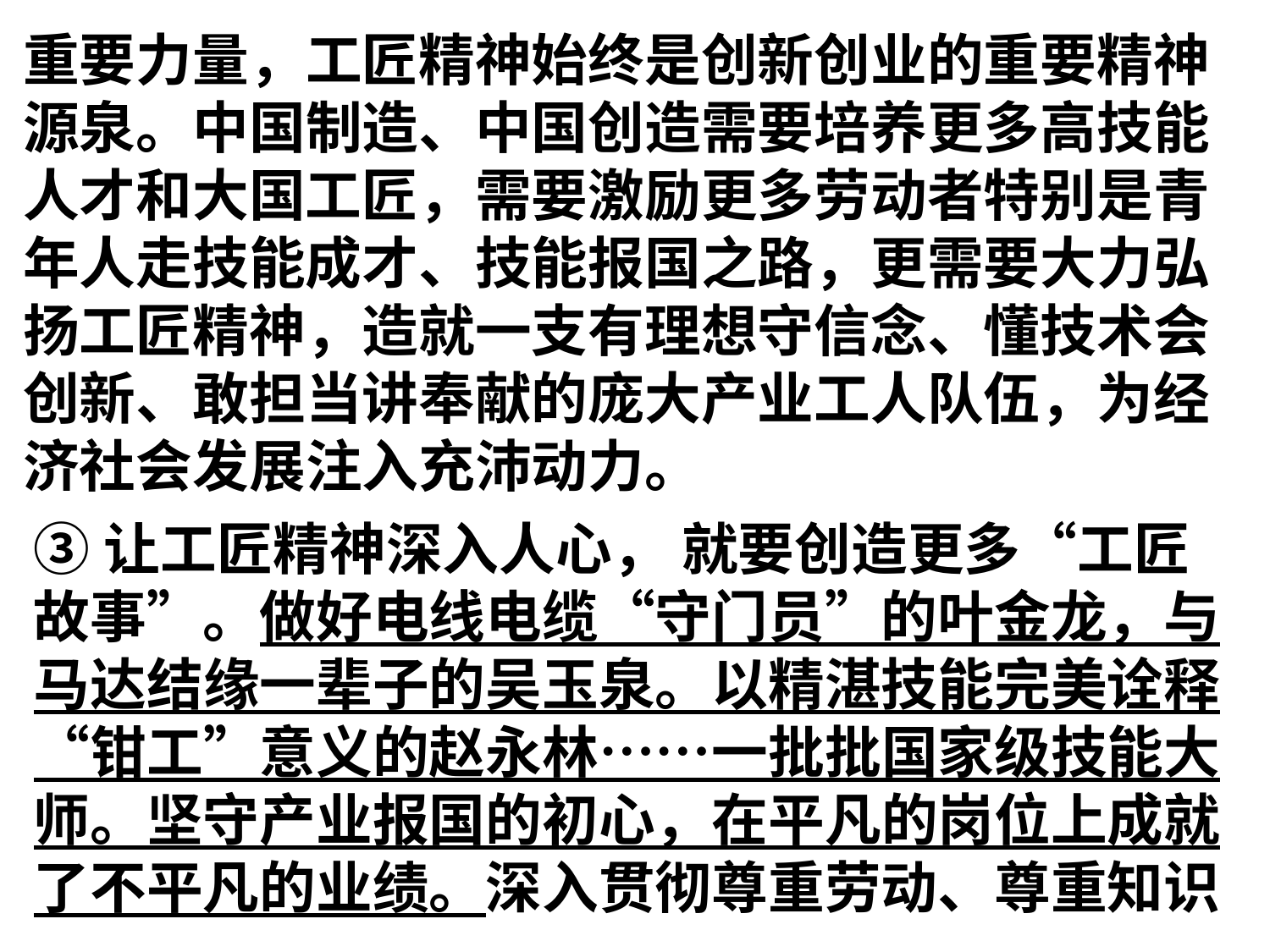

# 重要力量，工匠精神始终是创新创业的重要精神源泉。中国制造、中国创造需要培养更多高技能人才和大国工匠，需要激励更多劳动者特别是青年人走技能成才、技能报国之路，更需要大力弘扬工匠精神，造就一支有理想守信念、懂技术会创新、敢担当讲奉献的庞大产业工人队伍，为经济社会发展注入充沛动力。
③让工匠精神深入人心， 就要创造更多“工匠故事”。做好电线电缆“守门员”的叶金龙，与马达结缘一辈子的吴玉泉。以精湛技能完美诠释“钳工”意义的赵永林……一批批国家级技能大师。坚守产业报国的初心，在平凡的岗位上成就了不平凡的业绩。深入贯彻尊重劳动、尊重知识